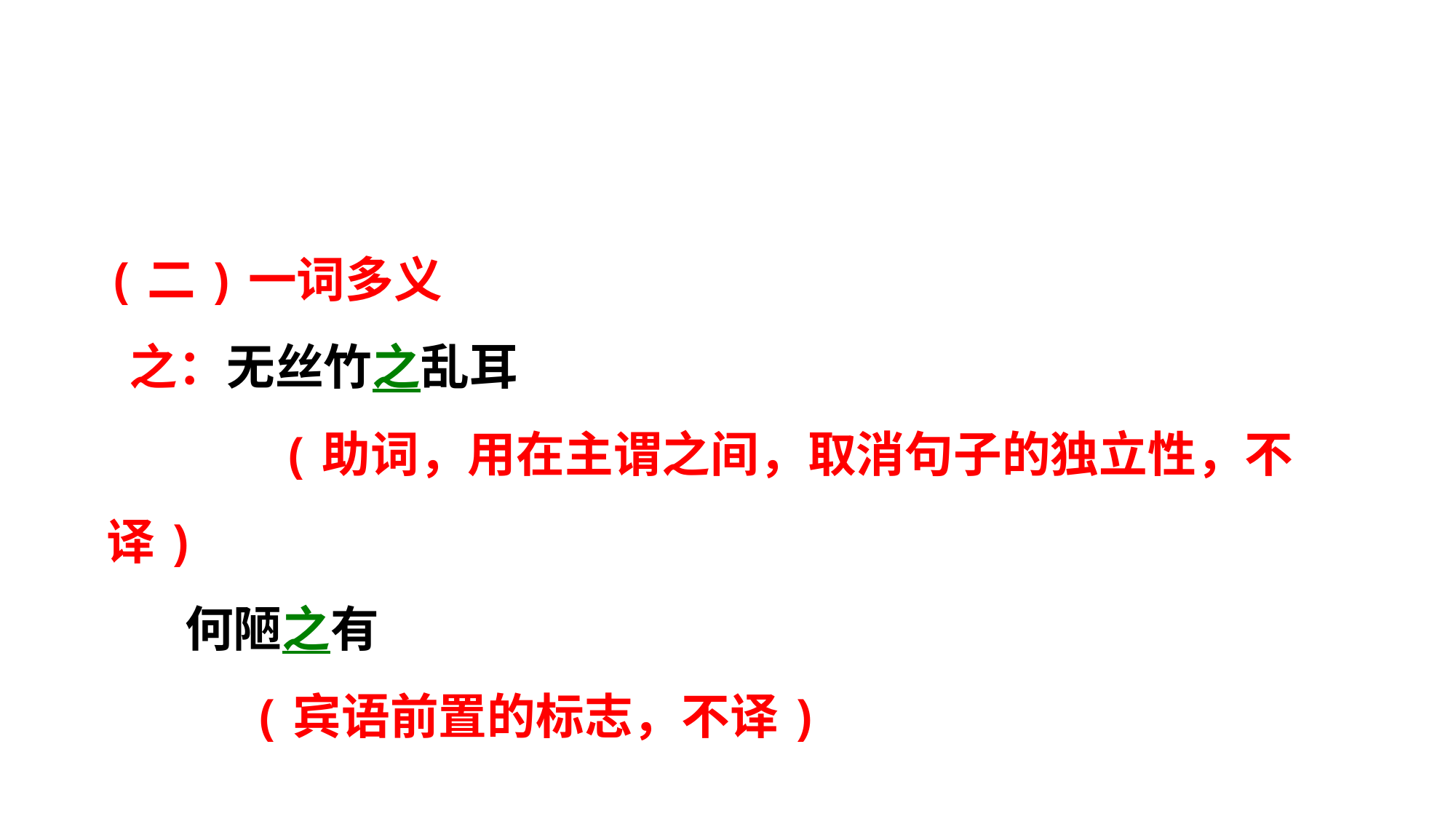

(二)一词多义
 之：无丝竹之乱耳
      (助词，用在主谓之间，取消句子的独立性，不译)
      何陋之有
     (宾语前置的标志，不译)